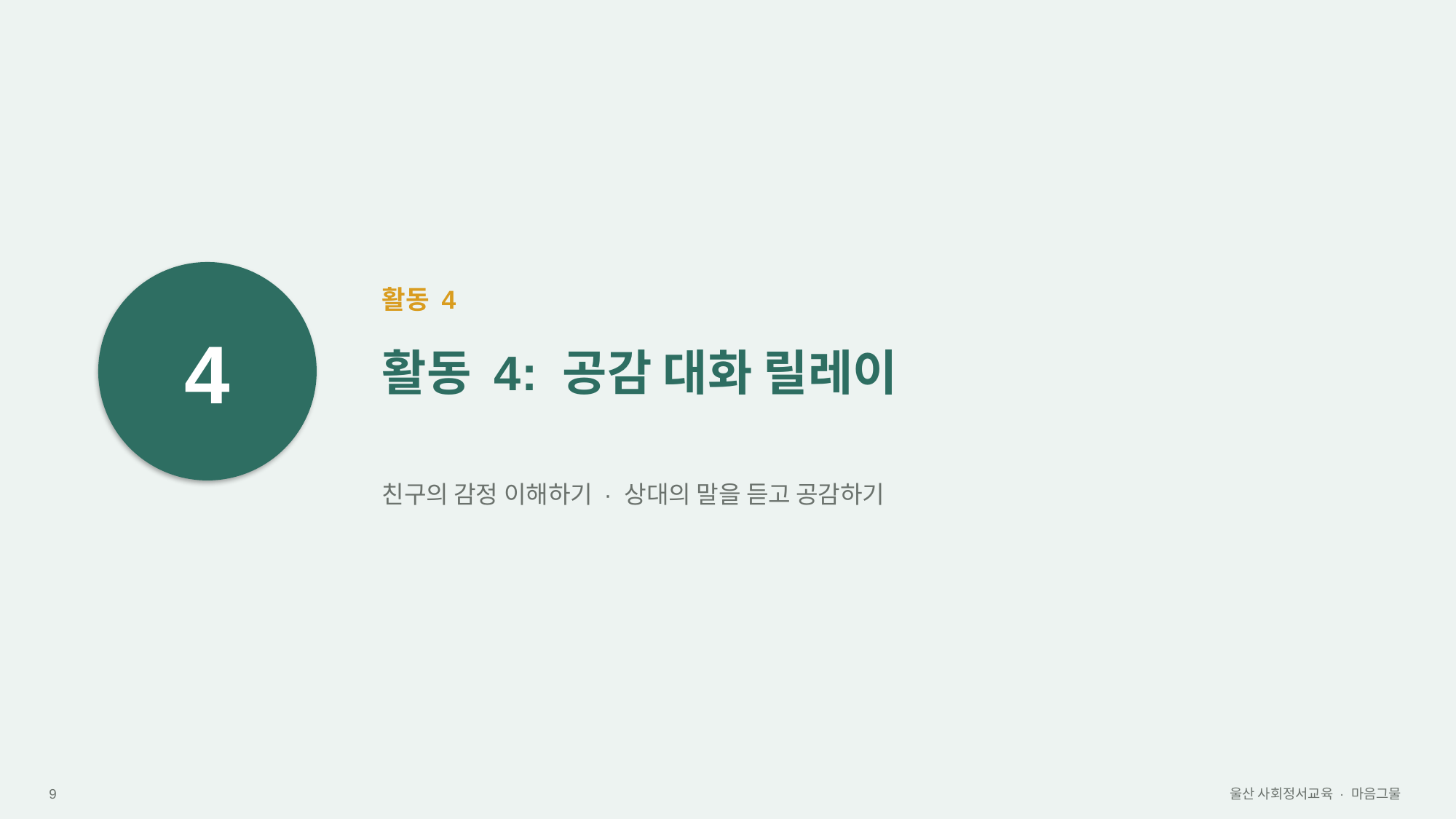

4
활동 4
활동 4: 공감 대화 릴레이
친구의 감정 이해하기 · 상대의 말을 듣고 공감하기
9
울산 사회정서교육 · 마음그물